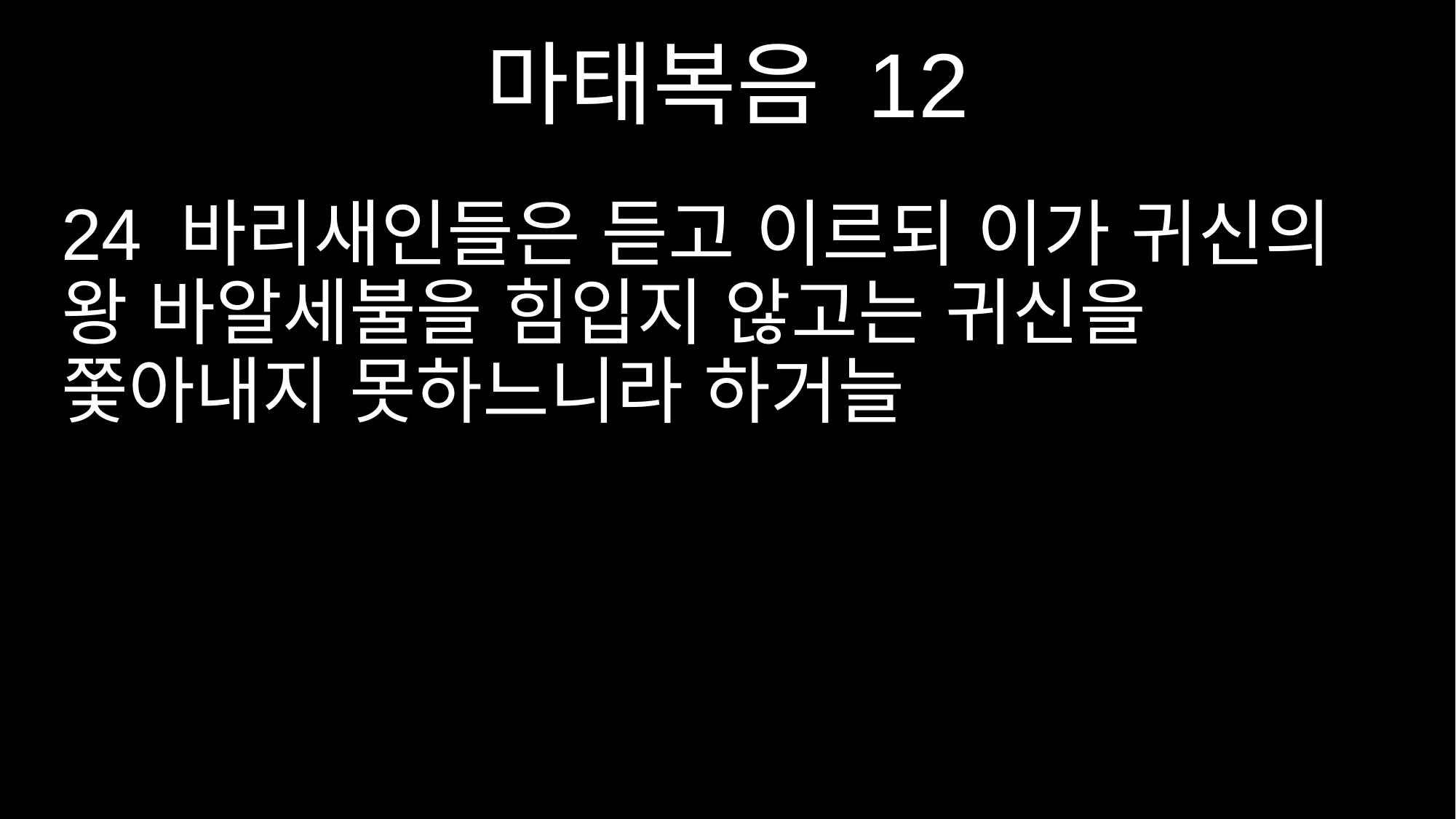

마태복음 12
24 바리새인들은 듣고 이르되 이가 귀신의 왕 바알세불을 힘입지 않고는 귀신을 쫓아내지 못하느니라 하거늘